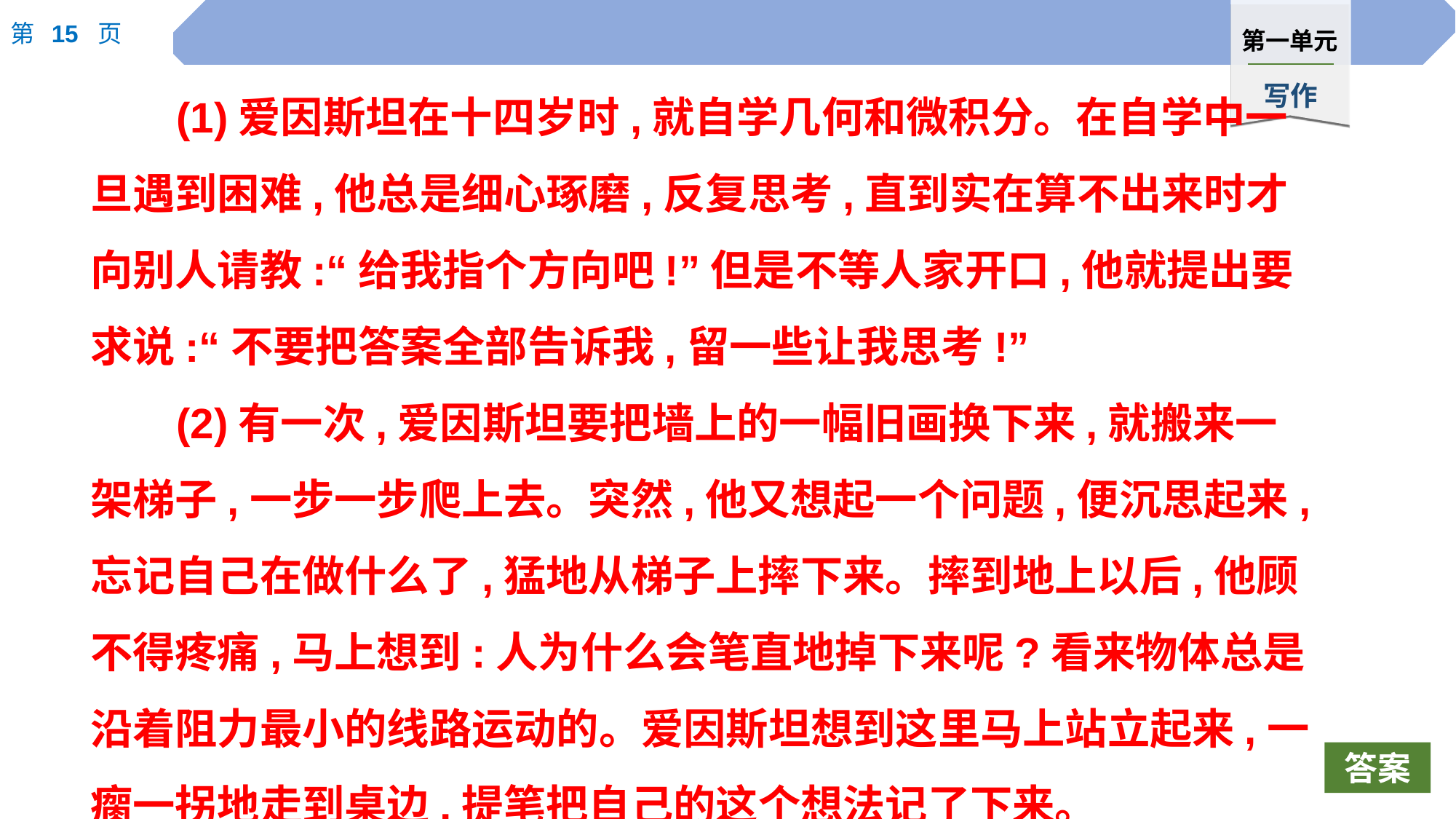

(1)爱因斯坦在十四岁时,就自学几何和微积分。在自学中一旦遇到困难,他总是细心琢磨,反复思考,直到实在算不出来时才向别人请教:“给我指个方向吧!”但是不等人家开口,他就提出要求说:“不要把答案全部告诉我,留一些让我思考!”
(2)有一次,爱因斯坦要把墙上的一幅旧画换下来,就搬来一架梯子,一步一步爬上去。突然,他又想起一个问题,便沉思起来,忘记自己在做什么了,猛地从梯子上摔下来。摔到地上以后,他顾不得疼痛,马上想到:人为什么会笔直地掉下来呢?看来物体总是沿着阻力最小的线路运动的。爱因斯坦想到这里马上站立起来,一瘸一拐地走到桌边,提笔把自己的这个想法记了下来。

答案